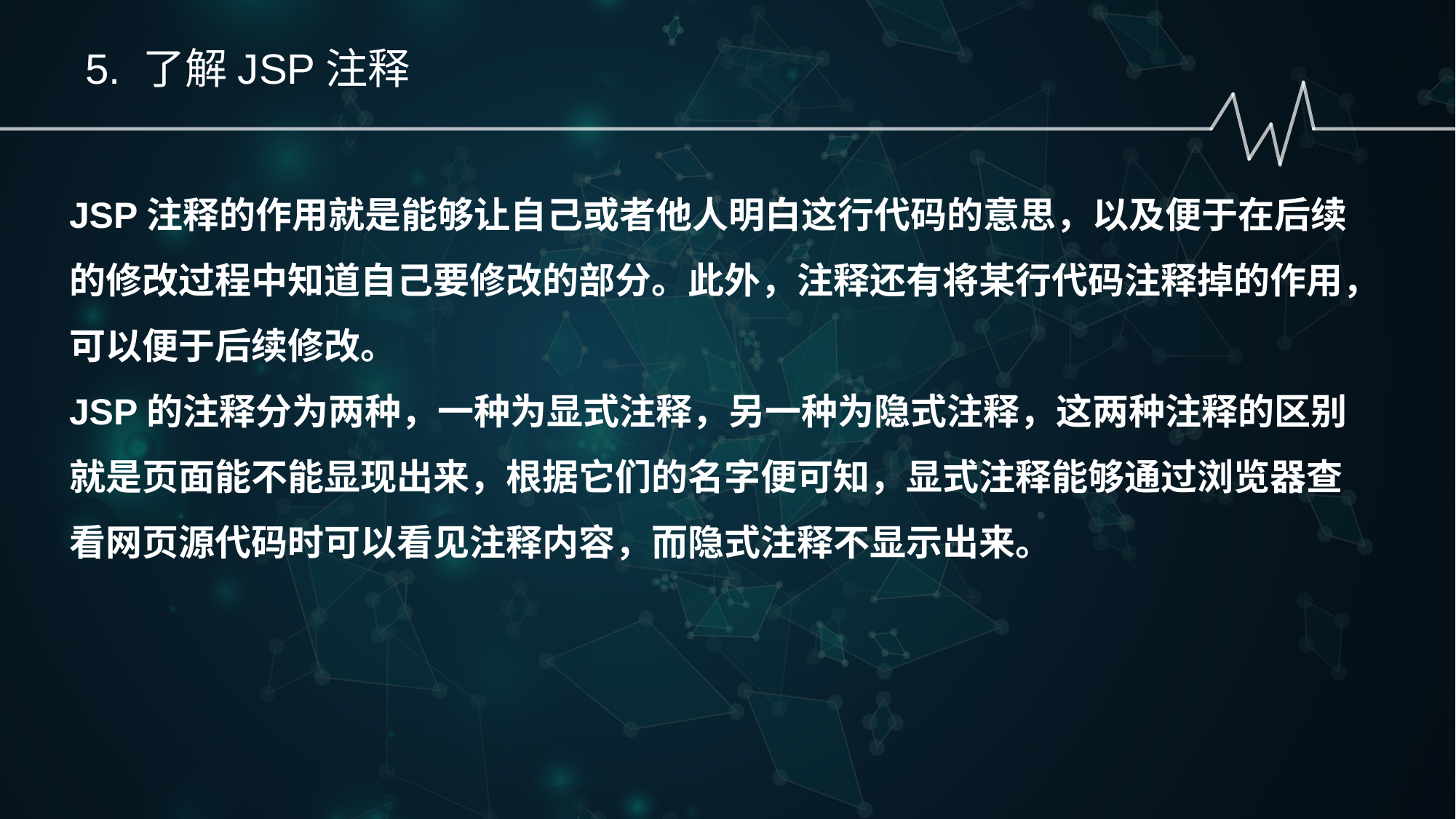

5. 了解JSP注释
JSP注释的作用就是能够让自己或者他人明白这行代码的意思，以及便于在后续的修改过程中知道自己要修改的部分。此外，注释还有将某行代码注释掉的作用，可以便于后续修改。
JSP的注释分为两种，一种为显式注释，另一种为隐式注释，这两种注释的区别就是页面能不能显现出来，根据它们的名字便可知，显式注释能够通过浏览器查看网页源代码时可以看见注释内容，而隐式注释不显示出来。